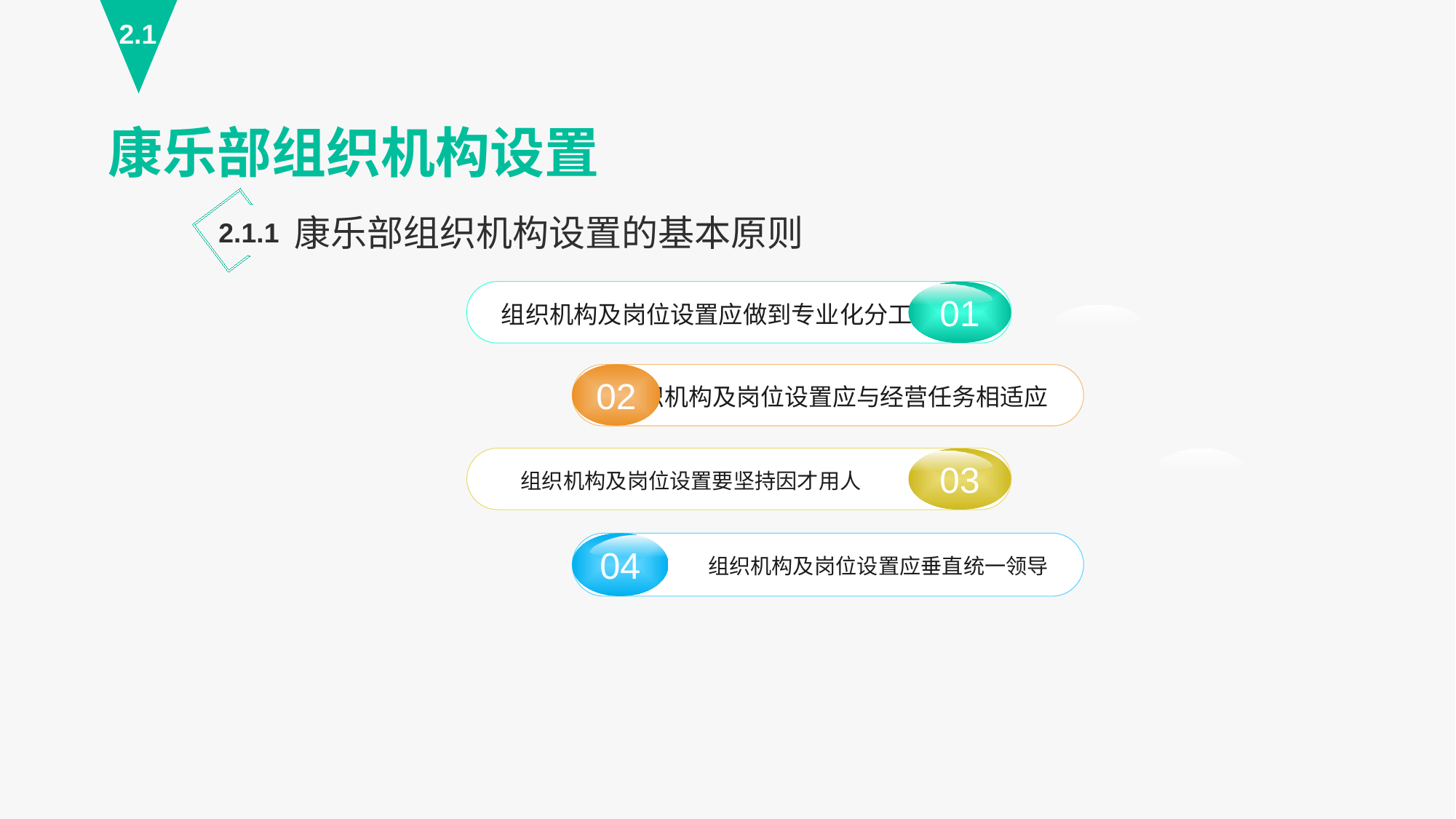

2.1
康乐部组织机构设置

康乐部组织机构设置的基本原则
2.1.1

01
组织机构及岗位设置应做到专业化分工协作

02
组织机构及岗位设置应与经营任务相适应

03
   组织机构及岗位设置要坚持因才用人

04
组织机构及岗位设置应垂直统一领导